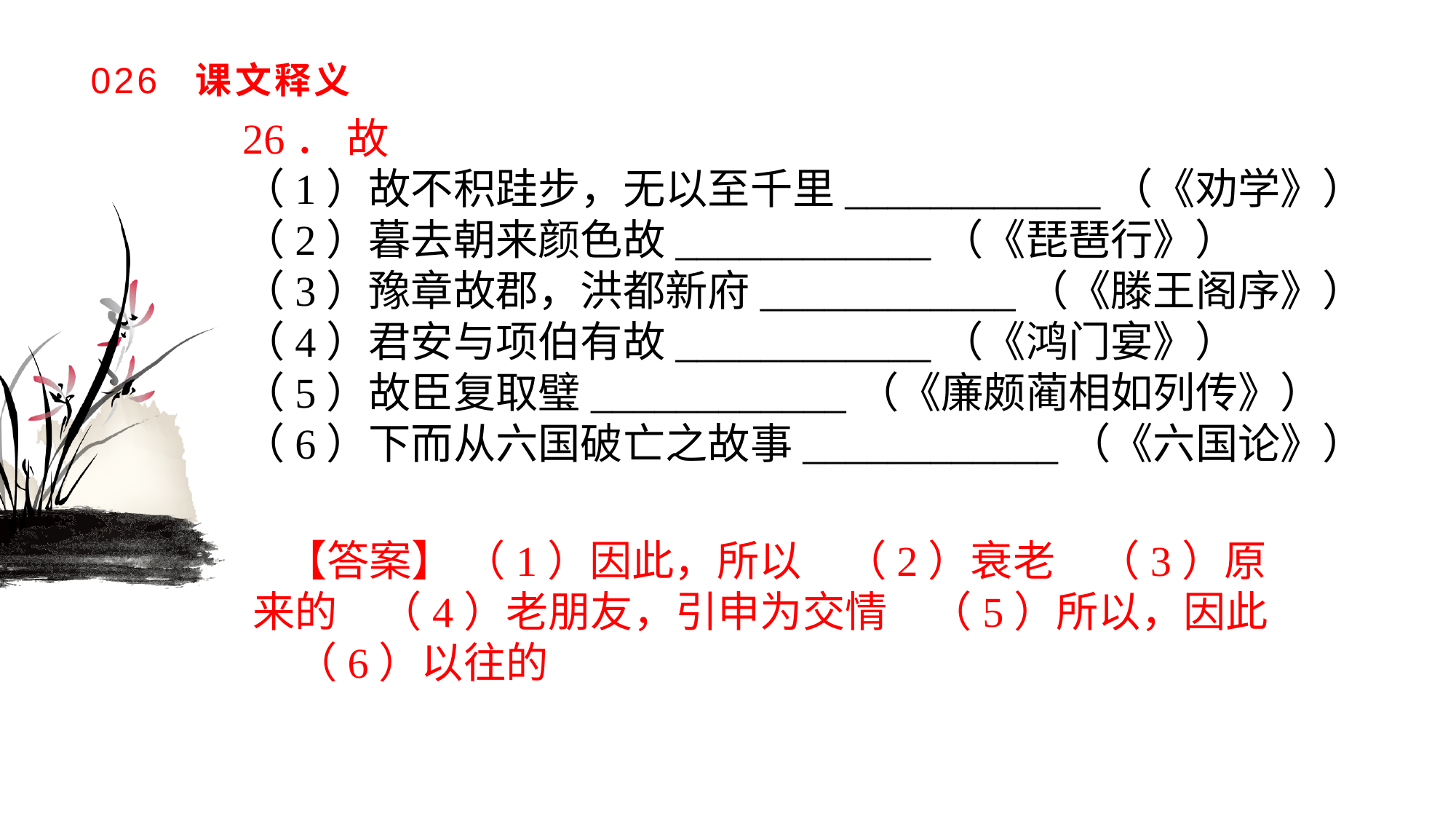

# 026  课文释义
26． 故
（1）故不积跬步，无以至千里____________（《劝学》）（2）暮去朝来颜色故____________（《琵琶行》）（3）豫章故郡，洪都新府____________（《滕王阁序》）（4）君安与项伯有故____________（《鸿门宴》）（5）故臣复取璧____________（《廉颇蔺相如列传》）（6）下而从六国破亡之故事____________（《六国论》）
【答案】 （1）因此，所以　（2）衰老　（3）原来的　（4）老朋友，引申为交情　（5）所以，因此　（6）以往的